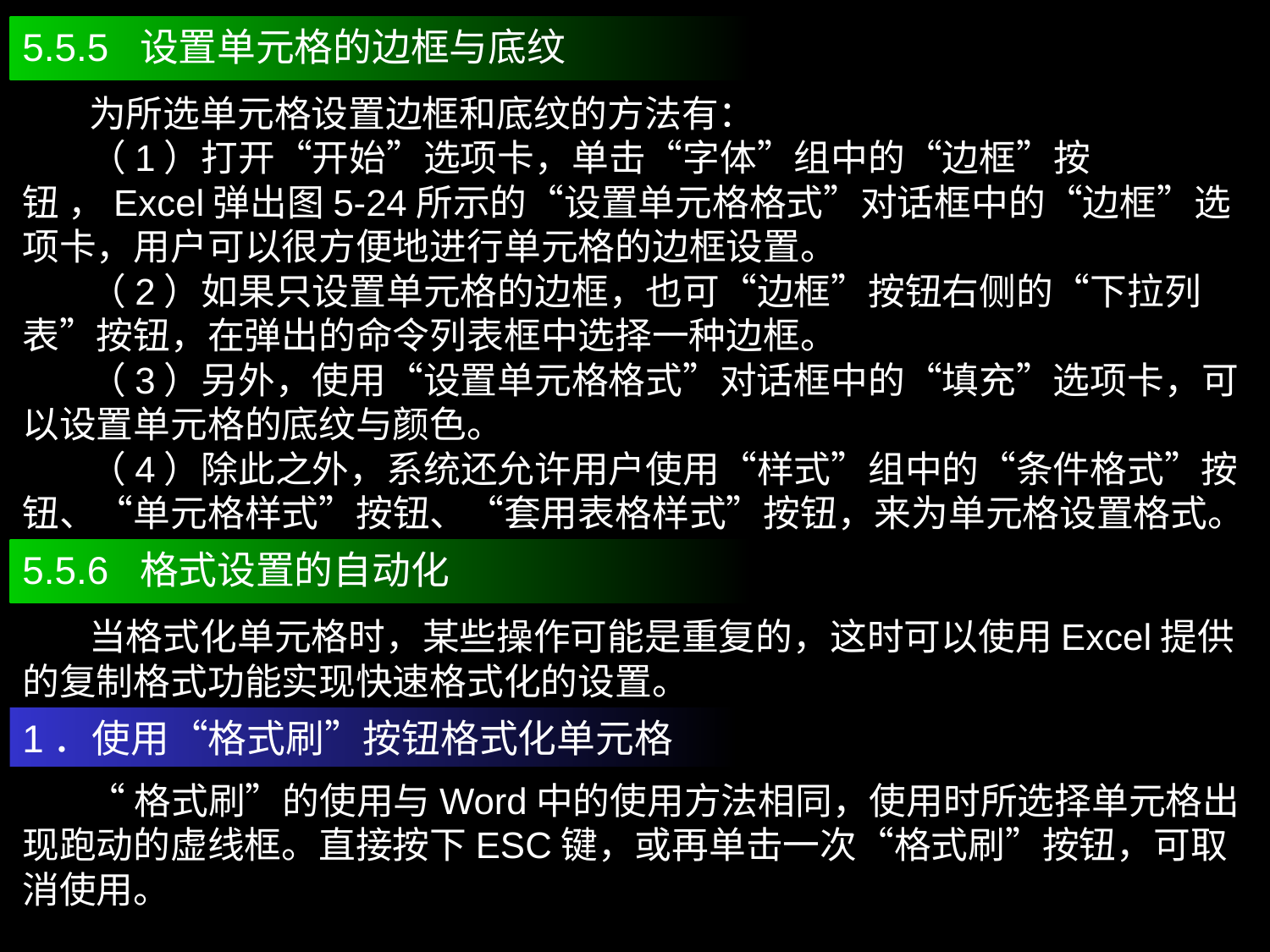

5.5.5  设置单元格的边框与底纹
       为所选单元格设置边框和底纹的方法有：
       （1）打开“开始”选项卡，单击“字体”组中的“边框”按钮 ，Excel弹出图5-24所示的“设置单元格格式”对话框中的“边框”选项卡，用户可以很方便地进行单元格的边框设置。
       （2）如果只设置单元格的边框，也可“边框”按钮右侧的“下拉列表”按钮，在弹出的命令列表框中选择一种边框。
       （3）另外，使用“设置单元格格式”对话框中的“填充”选项卡，可以设置单元格的底纹与颜色。
       （4）除此之外，系统还允许用户使用“样式”组中的“条件格式”按钮、“单元格样式”按钮、“套用表格样式”按钮，来为单元格设置格式。
5.5.6  格式设置的自动化
       当格式化单元格时，某些操作可能是重复的，这时可以使用Excel提供的复制格式功能实现快速格式化的设置。
1．使用“格式刷”按钮格式化单元格
        “格式刷”的使用与Word中的使用方法相同，使用时所选择单元格出现跑动的虚线框。直接按下ESC键，或再单击一次“格式刷”按钮，可取消使用。